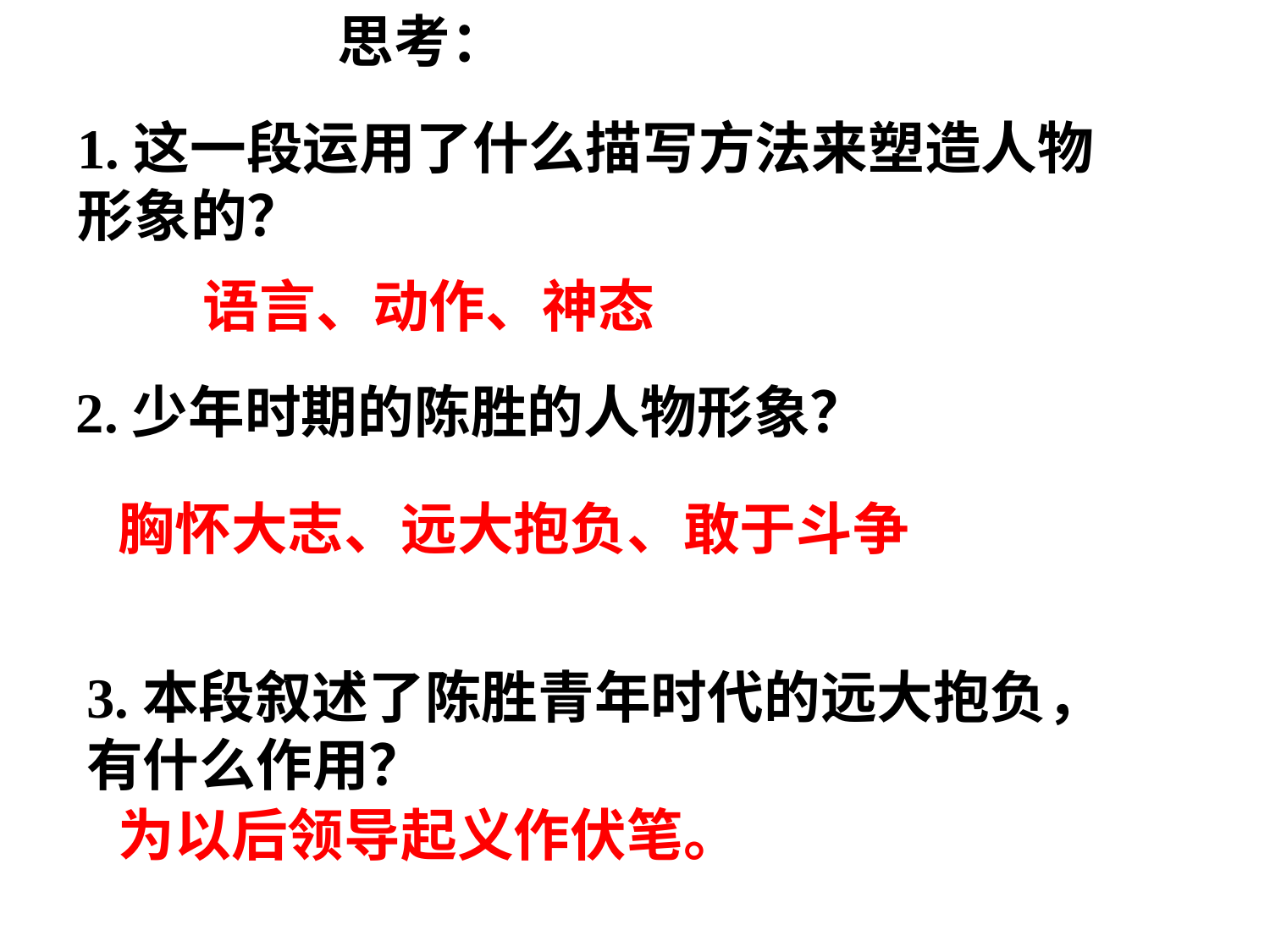

思考：
1.这一段运用了什么描写方法来塑造人物形象的？
语言、动作、神态
2.少年时期的陈胜的人物形象？

胸怀大志、远大抱负、敢于斗争

3.本段叙述了陈胜青年时代的远大抱负，有什么作用？
为以后领导起义作伏笔。